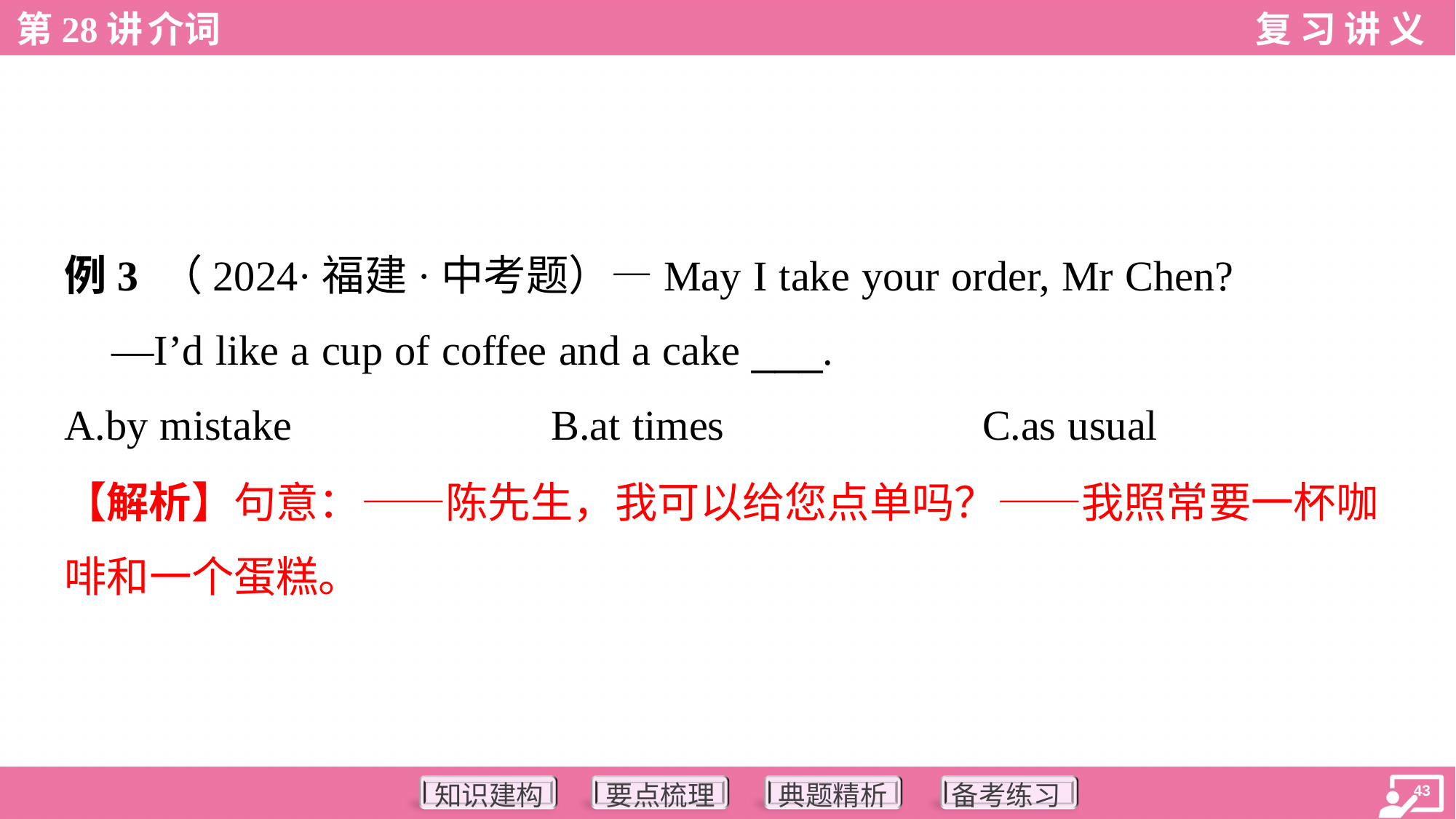

例3 （2024·福建·中考题）—May I take your order, Mr Chen?
    —I’d like a cup of coffee and a cake ___.
A.by mistake	B.at times	C.as usual
【解析】句意：——陈先生，我可以给您点单吗？——我照常要一杯咖
啡和一个蛋糕。